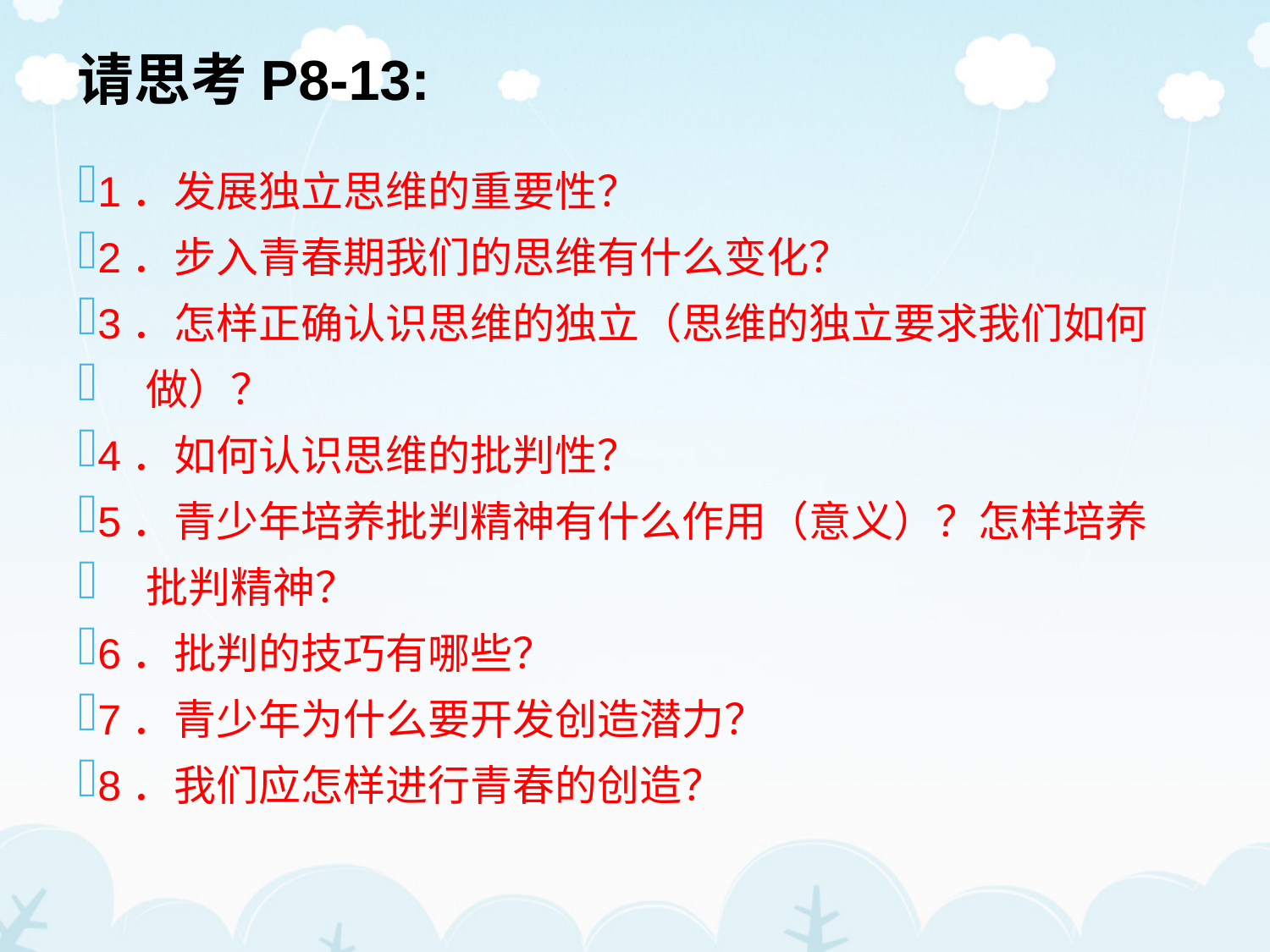

# 请思考P8-13:
1．发展独立思维的重要性？
2．步入青春期我们的思维有什么变化？
3．怎样正确认识思维的独立（思维的独立要求我们如何
    做）？
4．如何认识思维的批判性？
5．青少年培养批判精神有什么作用（意义）？怎样培养
    批判精神？
6．批判的技巧有哪些？
7．青少年为什么要开发创造潜力？
8．我们应怎样进行青春的创造？